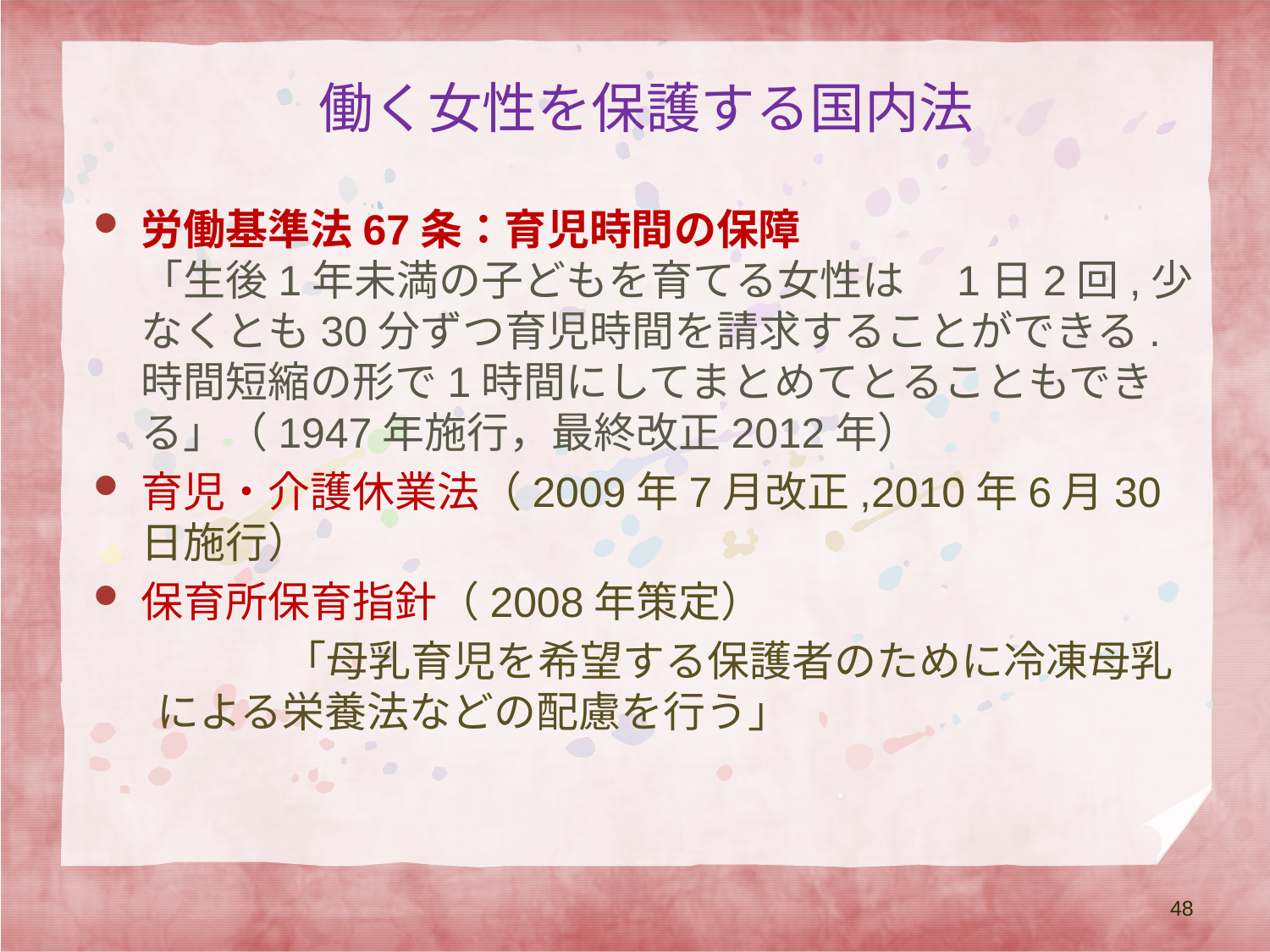

働く女性を保護する国内法
労働基準法67条：育児時間の保障
「生後1年未満の子どもを育てる女性は　1日2回,少なくとも30分ずつ育児時間を請求することができる.時間短縮の形で1時間にしてまとめてとることもできる」（1947年施行，最終改正2012年）
育児・介護休業法（2009年7月改正,2010年6月30日施行）
保育所保育指針（2008年策定）
	「母乳育児を希望する保護者のために冷凍母乳による栄養法などの配慮を行う」
48